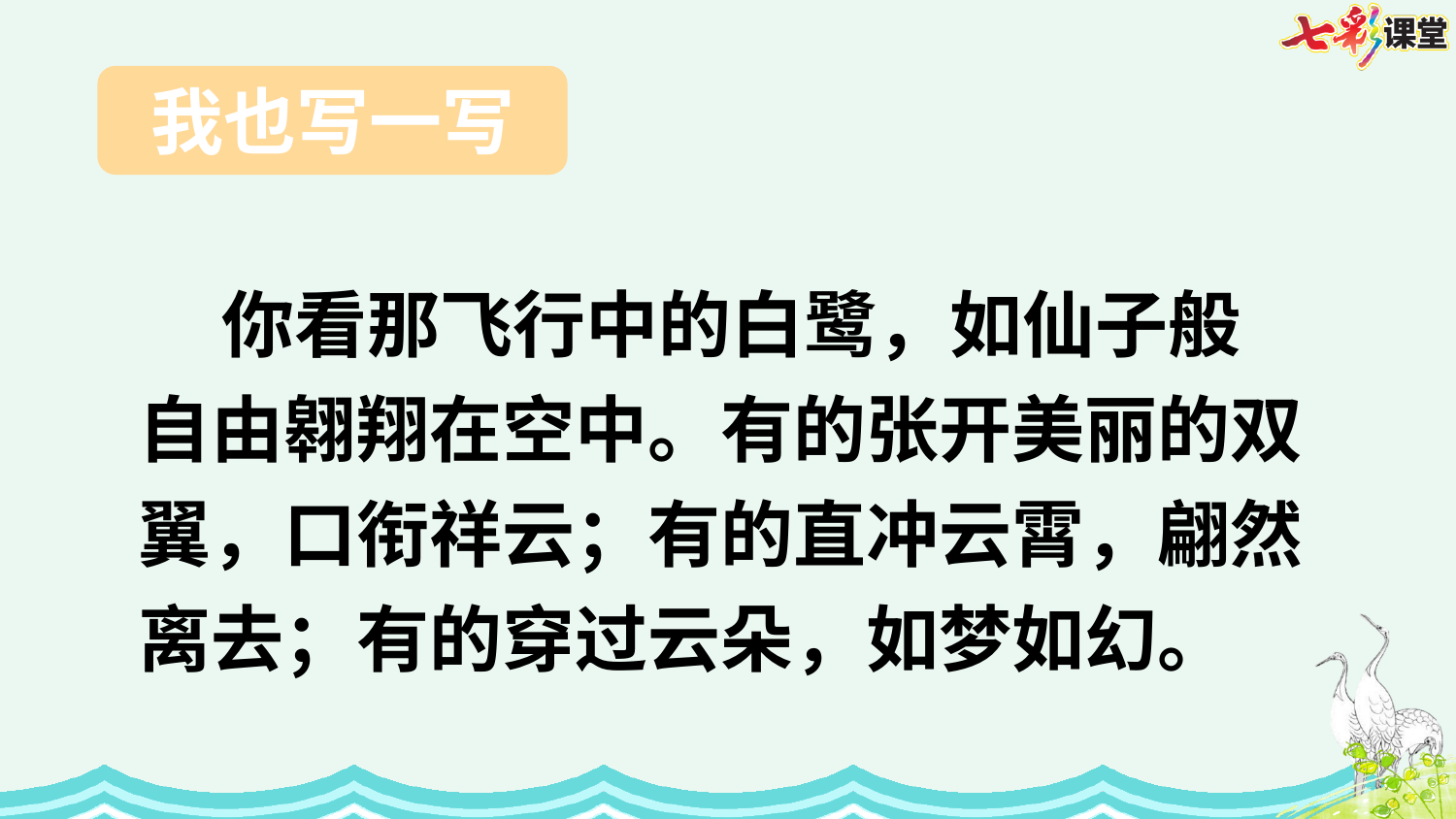

我也写一写
    你看那飞行中的白鹭，如仙子般自由翱翔在空中。有的张开美丽的双翼，口衔祥云；有的直冲云霄，翩然离去；有的穿过云朵，如梦如幻。